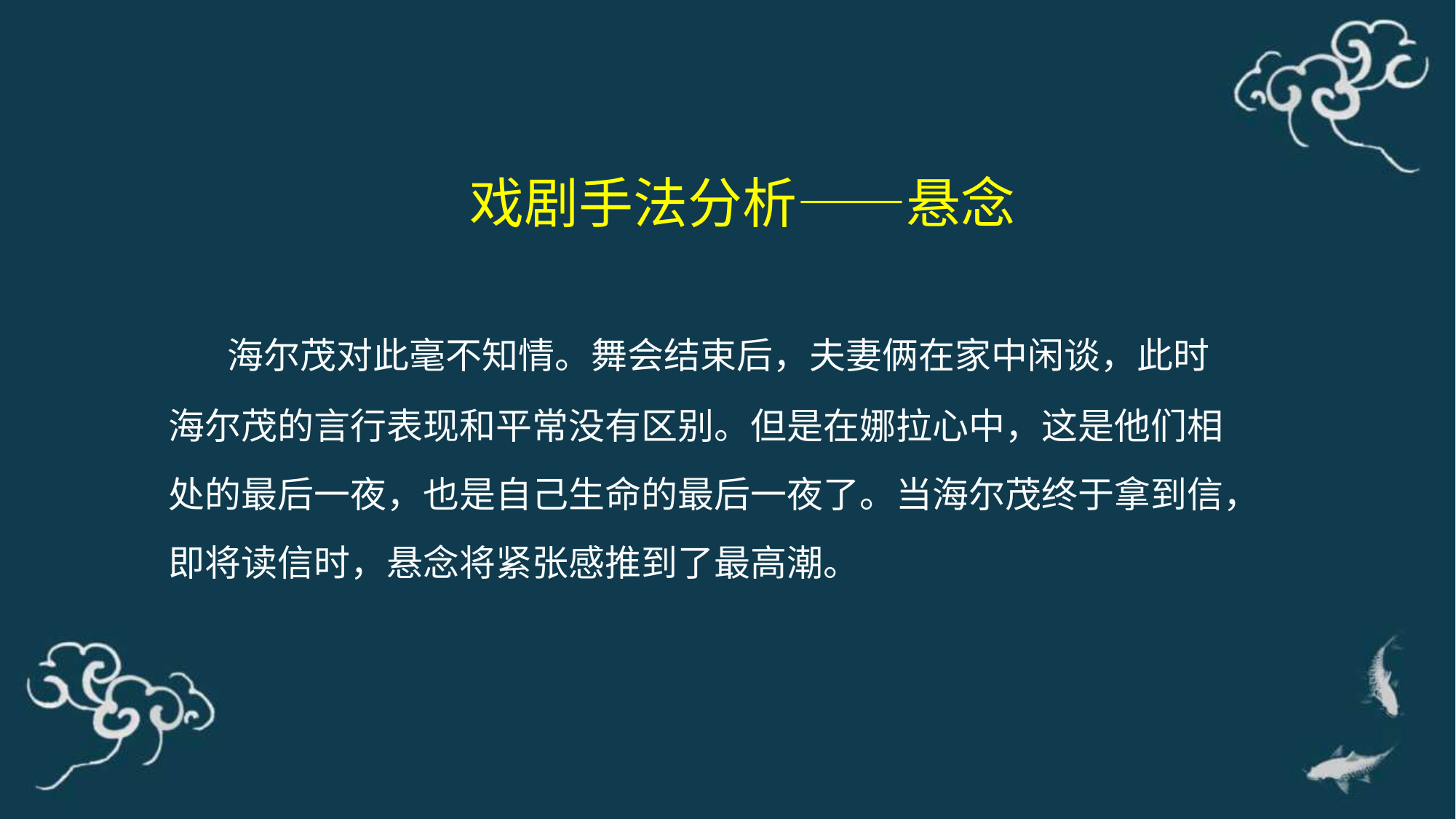

戏剧手法分析——悬念
     海尔茂对此毫不知情。舞会结束后，夫妻俩在家中闲谈，此时海尔茂的言行表现和平常没有区别。但是在娜拉心中，这是他们相处的最后一夜，也是自己生命的最后一夜了。当海尔茂终于拿到信，即将读信时，悬念将紧张感推到了最高潮。